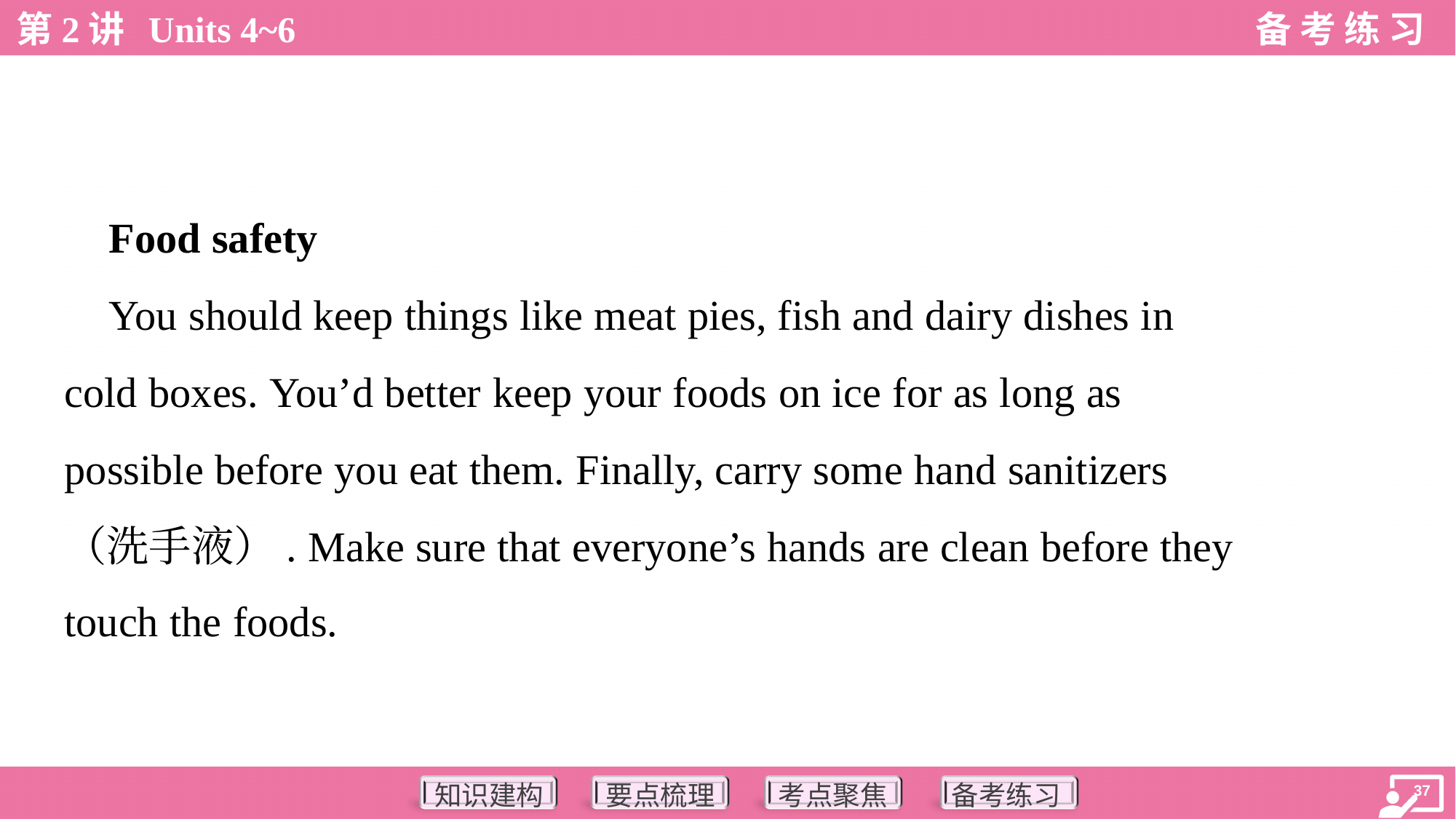

Food safety
    You should keep things like meat pies, fish and dairy dishes in
cold boxes. You’d better keep your foods on ice for as long as
possible before you eat them. Finally, carry some hand sanitizers
（洗手液）. Make sure that everyone’s hands are clean before they
touch the foods.